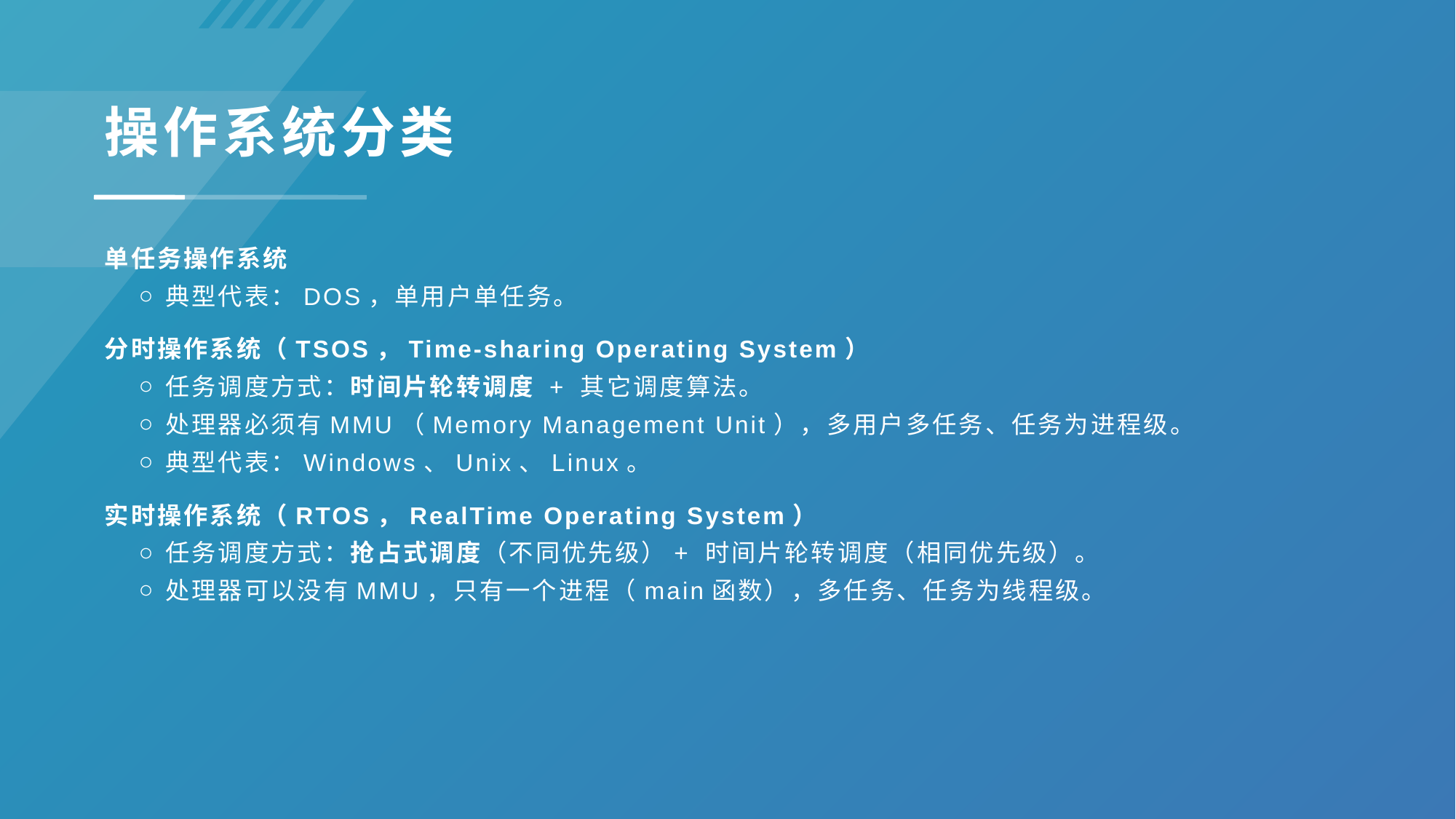

操作系统分类

单任务操作系统
典型代表：DOS，单用户单任务。
分时操作系统（TSOS，Time-sharing Operating System）
任务调度方式：时间片轮转调度 + 其它调度算法。
处理器必须有MMU（Memory Management Unit），多用户多任务、任务为进程级。
典型代表：Windows、Unix、Linux。
实时操作系统（RTOS，RealTime Operating System）
任务调度方式：抢占式调度（不同优先级）+ 时间片轮转调度（相同优先级）。
处理器可以没有MMU，只有一个进程（main函数），多任务、任务为线程级。